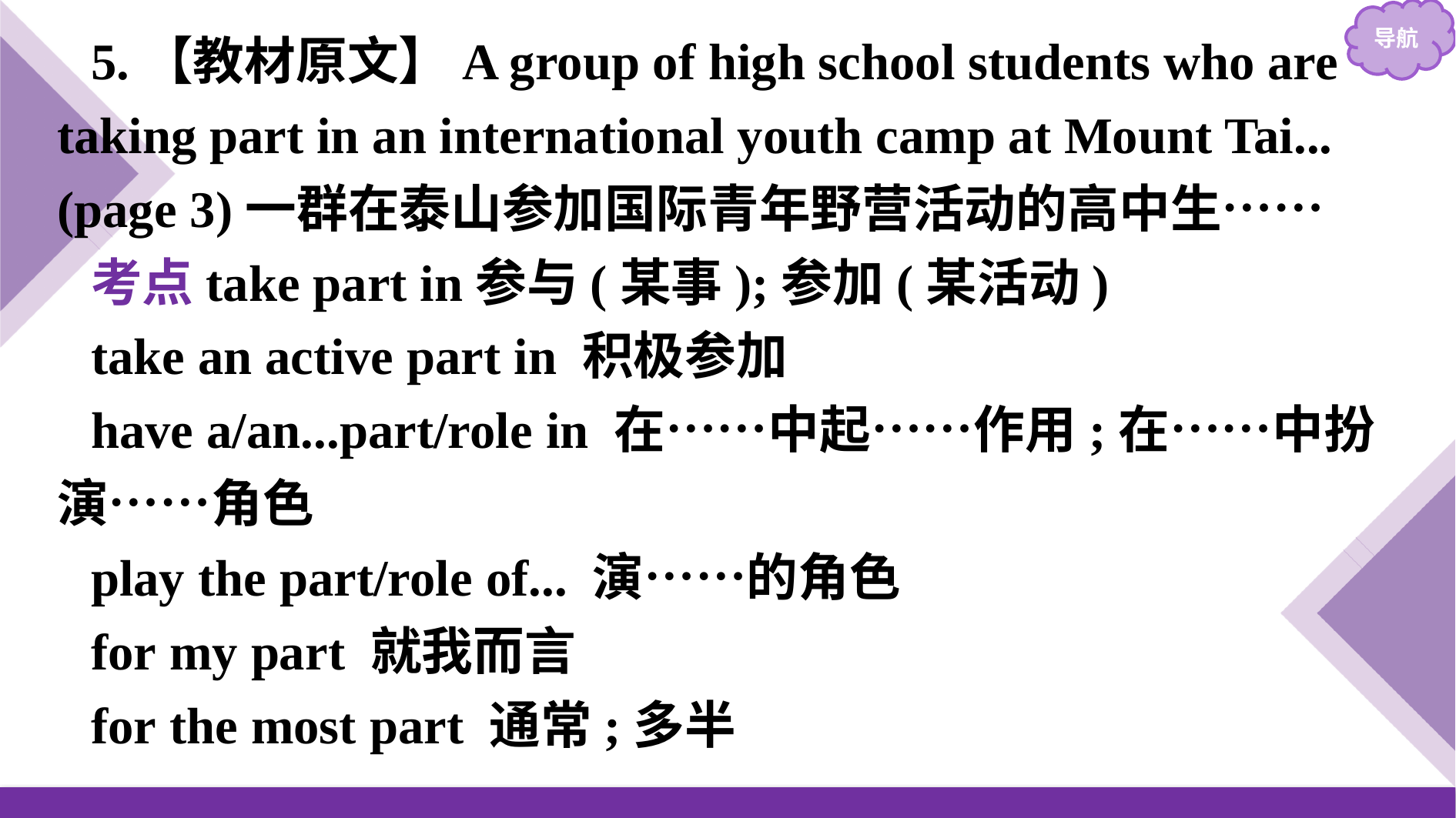

5.【教材原文】A group of high school students who are taking part in an international youth camp at Mount Tai... (page 3)一群在泰山参加国际青年野营活动的高中生……
考点take part in参与(某事);参加(某活动)
take an active part in 积极参加
have a/an...part/role in 在……中起……作用;在……中扮演……角色
play the part/role of... 演……的角色
for my part 就我而言
for the most part 通常;多半